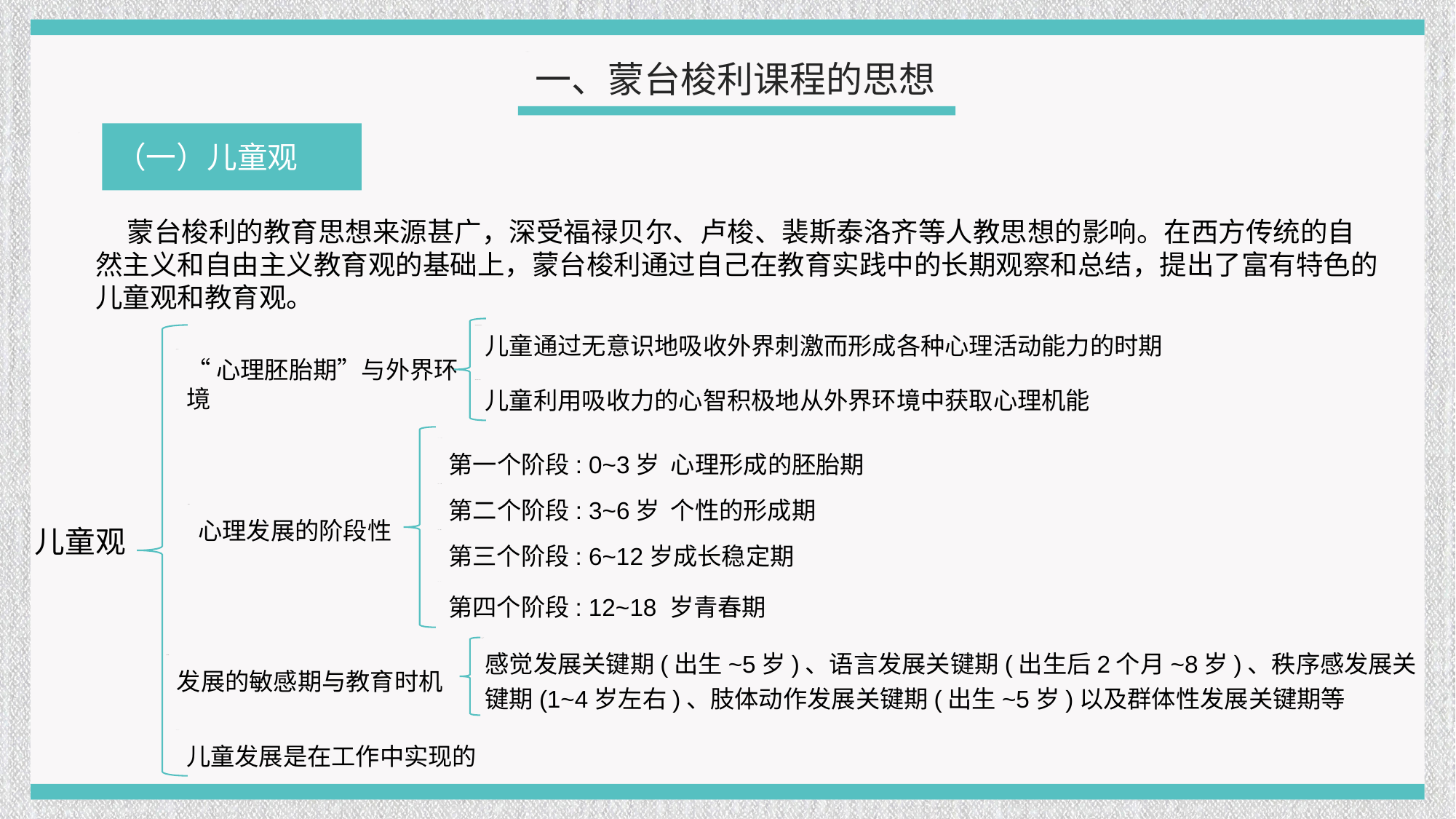

一、蒙台梭利课程的思想

（一）儿童观
蒙台梭利的教育思想来源甚广，深受福禄贝尔、卢梭、裴斯泰洛齐等人教思想的影响。在西方传统的自然主义和自由主义教育观的基础上，蒙台梭利通过自己在教育实践中的长期观察和总结，提出了富有特色的儿童观和教育观。

儿童通过无意识地吸收外界刺激而形成各种心理活动能力的时期
“心理胚胎期”与外界环境
儿童利用吸收力的心智积极地从外界环境中获取心理机能

第一个阶段: 0~3岁  心理形成的胚胎期
第二个阶段: 3~6岁  个性的形成期
心理发展的阶段性
儿童观
第三个阶段: 6~12岁成长稳定期
第四个阶段: 12~18 岁青春期

感觉发展关键期(出生~5岁)、语言发展关键期(出生后2个月~8岁)、秩序感发展关键期(1~4岁左右)、肢体动作发展关键期(出生~5岁)以及群体性发展关键期等
发展的敏感期与教育时机
儿童发展是在工作中实现的